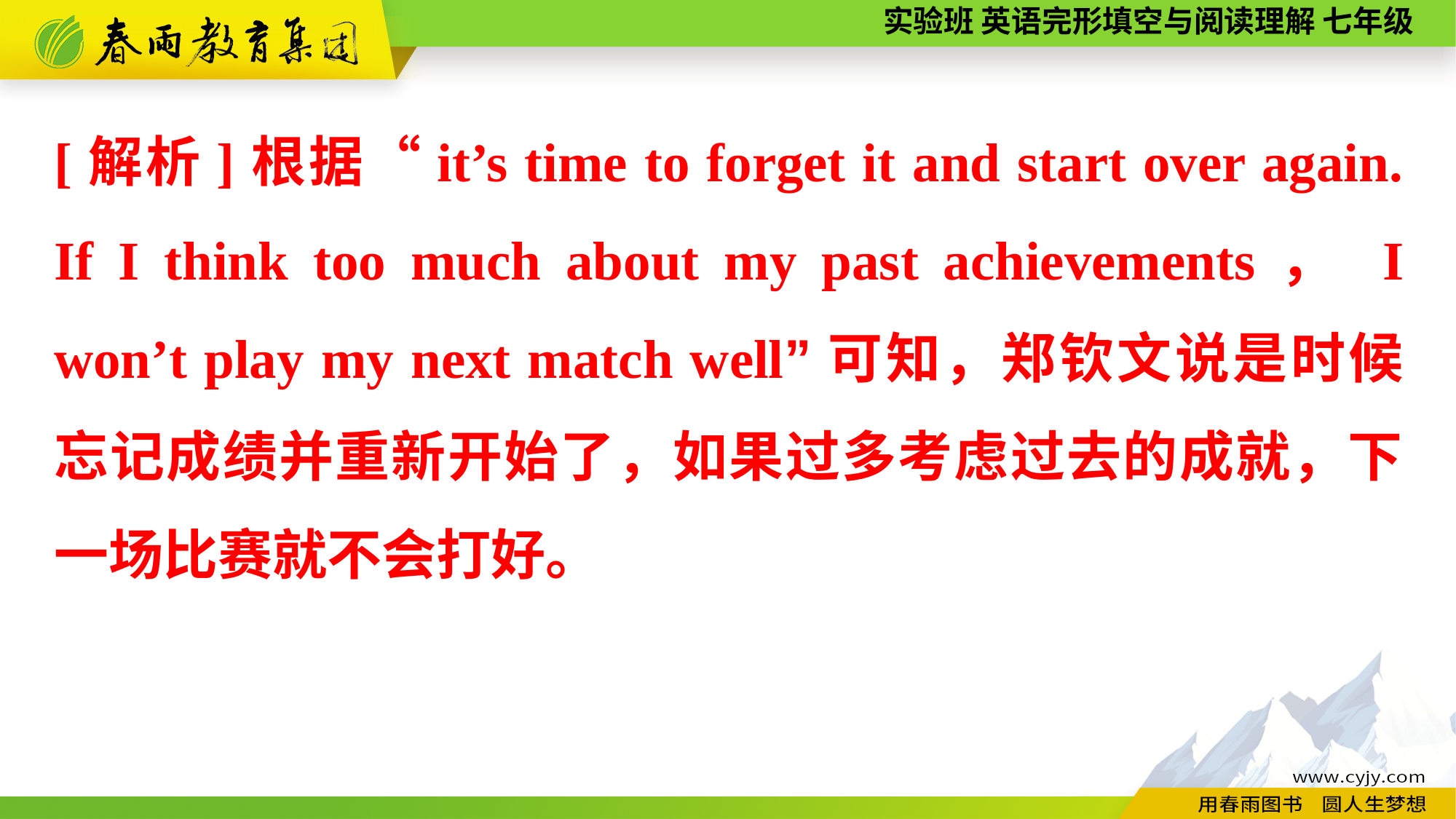

[解析]根据“it’s time to forget it and start over again. If I think too much about my past achievements， I won’t play my next match well”可知，郑钦文说是时候忘记成绩并重新开始了，如果过多考虑过去的成就，下一场比赛就不会打好。